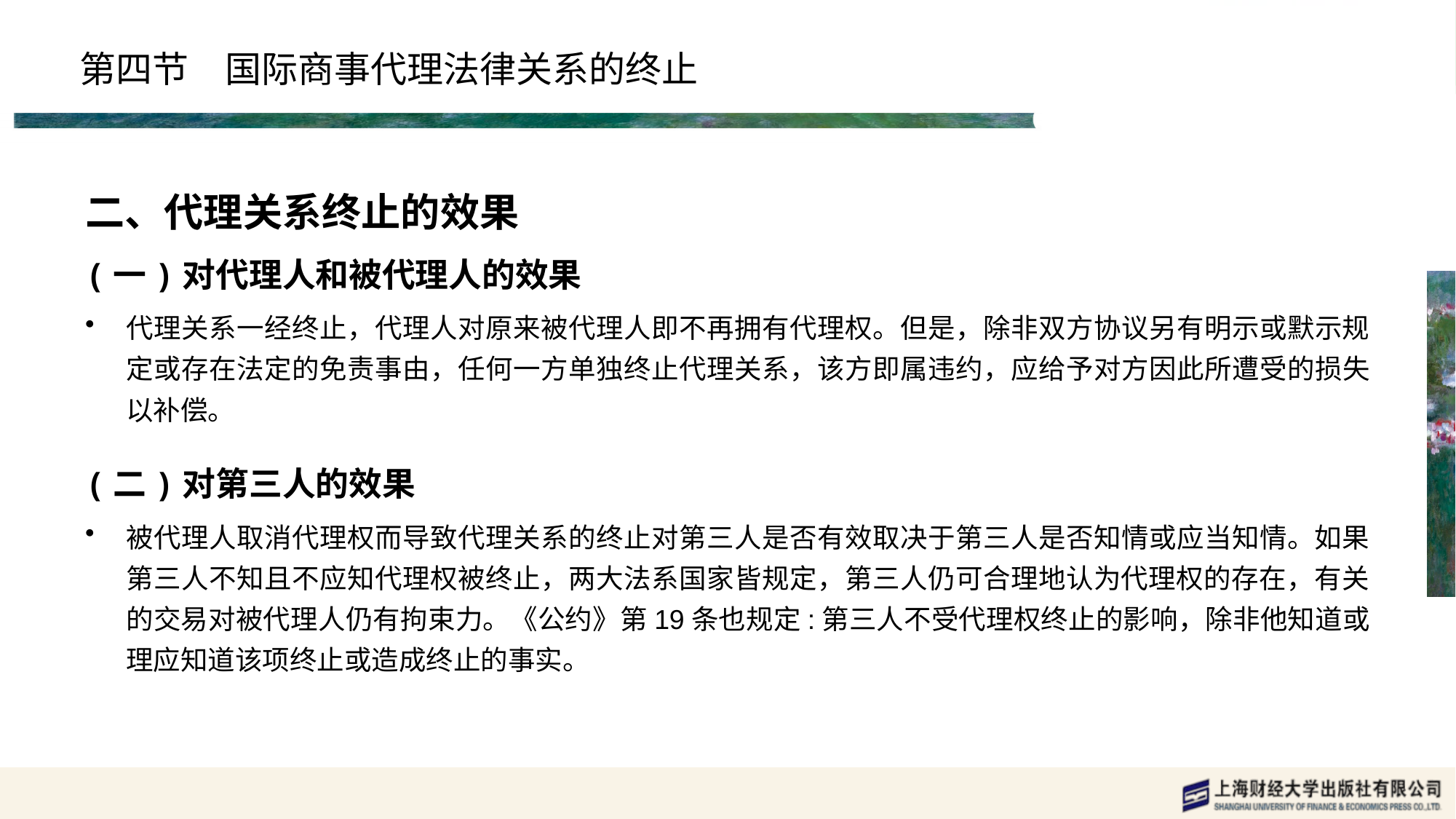

# 第四节　国际商事代理法律关系的终止
二、代理关系终止的效果
(一)对代理人和被代理人的效果
代理关系一经终止，代理人对原来被代理人即不再拥有代理权。但是，除非双方协议另有明示或默示规定或存在法定的免责事由，任何一方单独终止代理关系，该方即属违约，应给予对方因此所遭受的损失以补偿。
(二)对第三人的效果
被代理人取消代理权而导致代理关系的终止对第三人是否有效取决于第三人是否知情或应当知情。如果第三人不知且不应知代理权被终止，两大法系国家皆规定，第三人仍可合理地认为代理权的存在，有关的交易对被代理人仍有拘束力。《公约》第19条也规定:第三人不受代理权终止的影响，除非他知道或理应知道该项终止或造成终止的事实。